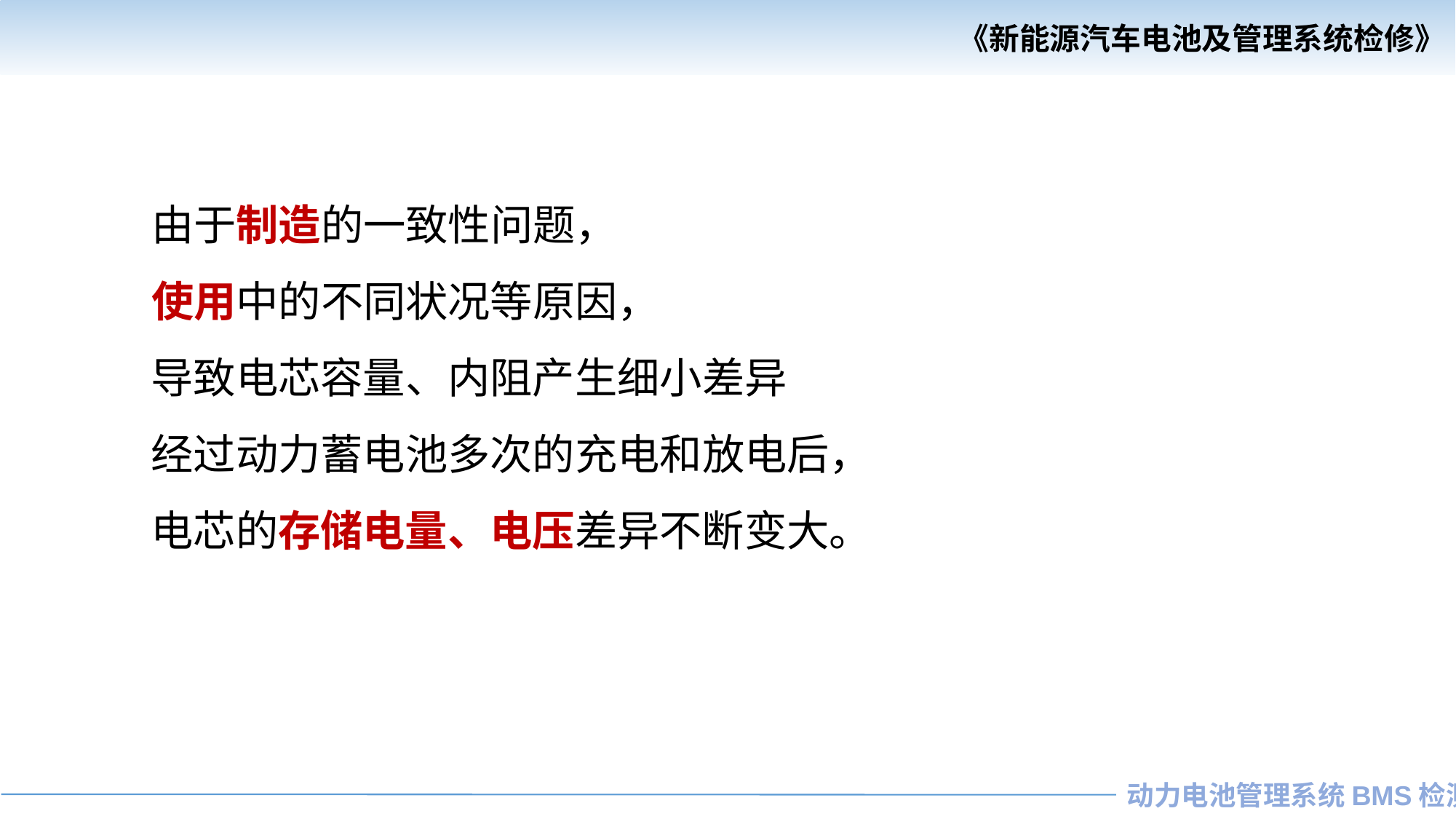

由于制造的一致性问题，
  使用中的不同状况等原因，
  导致电芯容量、内阻产生细小差异
  经过动力蓄电池多次的充电和放电后，
  电芯的存储电量、电压差异不断变大。